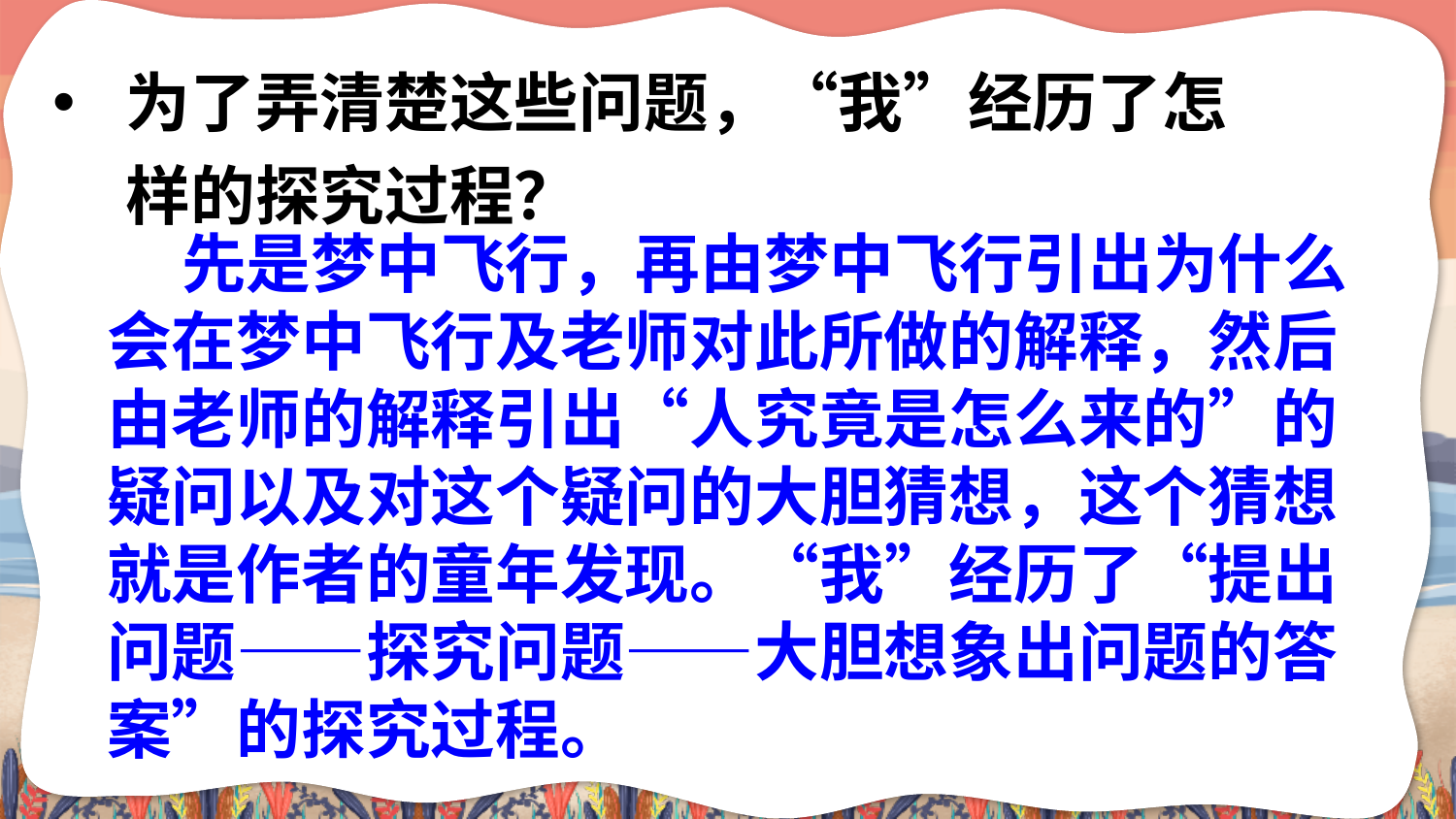

为了弄清楚这些问题，“我”经历了怎样的探究过程？
    先是梦中飞行，再由梦中飞行引出为什么会在梦中飞行及老师对此所做的解释，然后由老师的解释引出“人究竟是怎么来的”的疑问以及对这个疑问的大胆猜想，这个猜想就是作者的童年发现。“我”经历了“提出问题——探究问题——大胆想象出问题的答案”的探究过程。